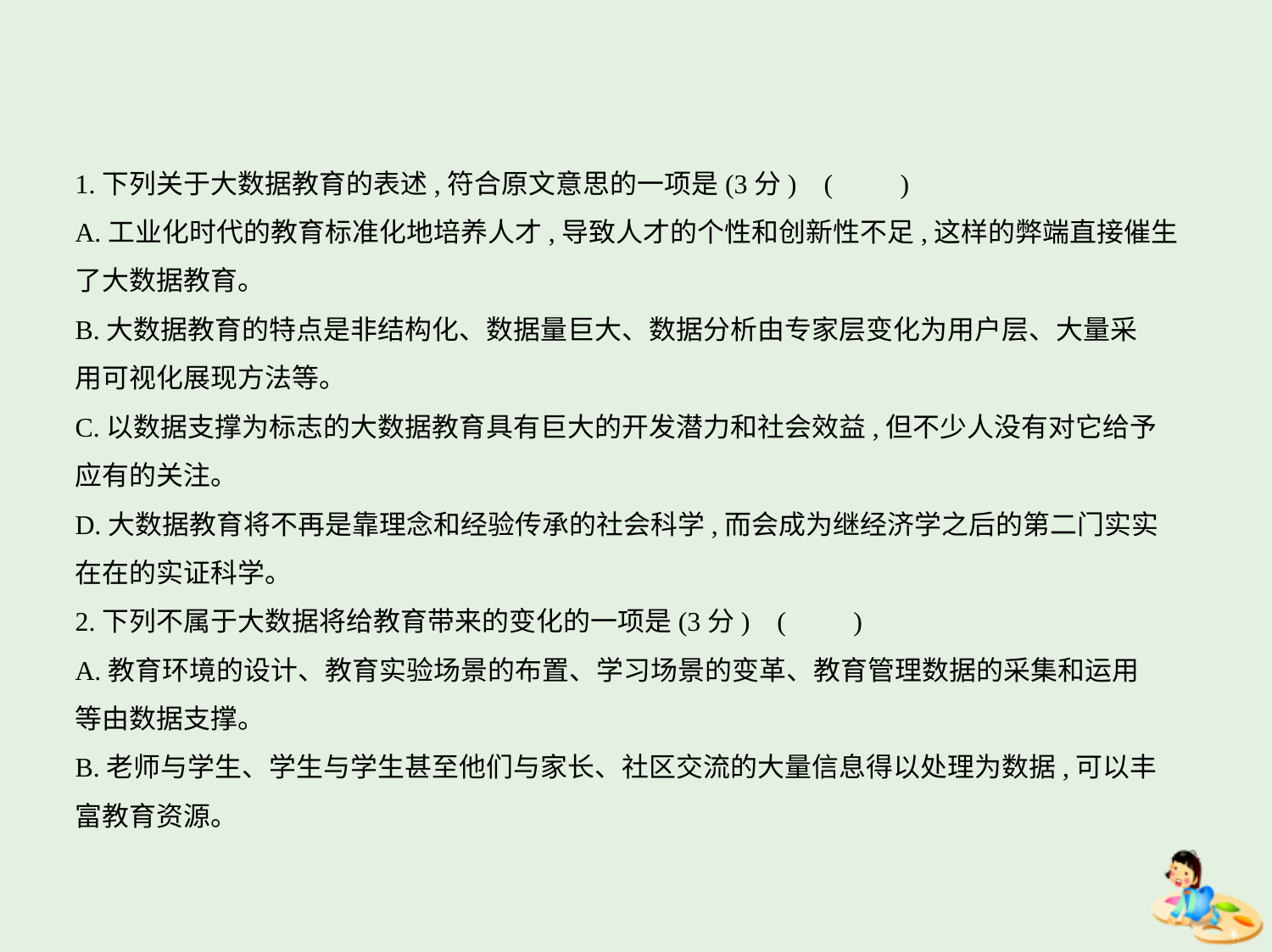

1.下列关于大数据教育的表述,符合原文意思的一项是(3分) (　　)
A.工业化时代的教育标准化地培养人才,导致人才的个性和创新性不足,这样的弊端直接催生
了大数据教育。
B.大数据教育的特点是非结构化、数据量巨大、数据分析由专家层变化为用户层、大量采
用可视化展现方法等。
C.以数据支撑为标志的大数据教育具有巨大的开发潜力和社会效益,但不少人没有对它给予
应有的关注。
D.大数据教育将不再是靠理念和经验传承的社会科学,而会成为继经济学之后的第二门实实
在在的实证科学。
2.下列不属于大数据将给教育带来的变化的一项是(3分) (　　)
A.教育环境的设计、教育实验场景的布置、学习场景的变革、教育管理数据的采集和运用
等由数据支撑。
B.老师与学生、学生与学生甚至他们与家长、社区交流的大量信息得以处理为数据,可以丰
富教育资源。